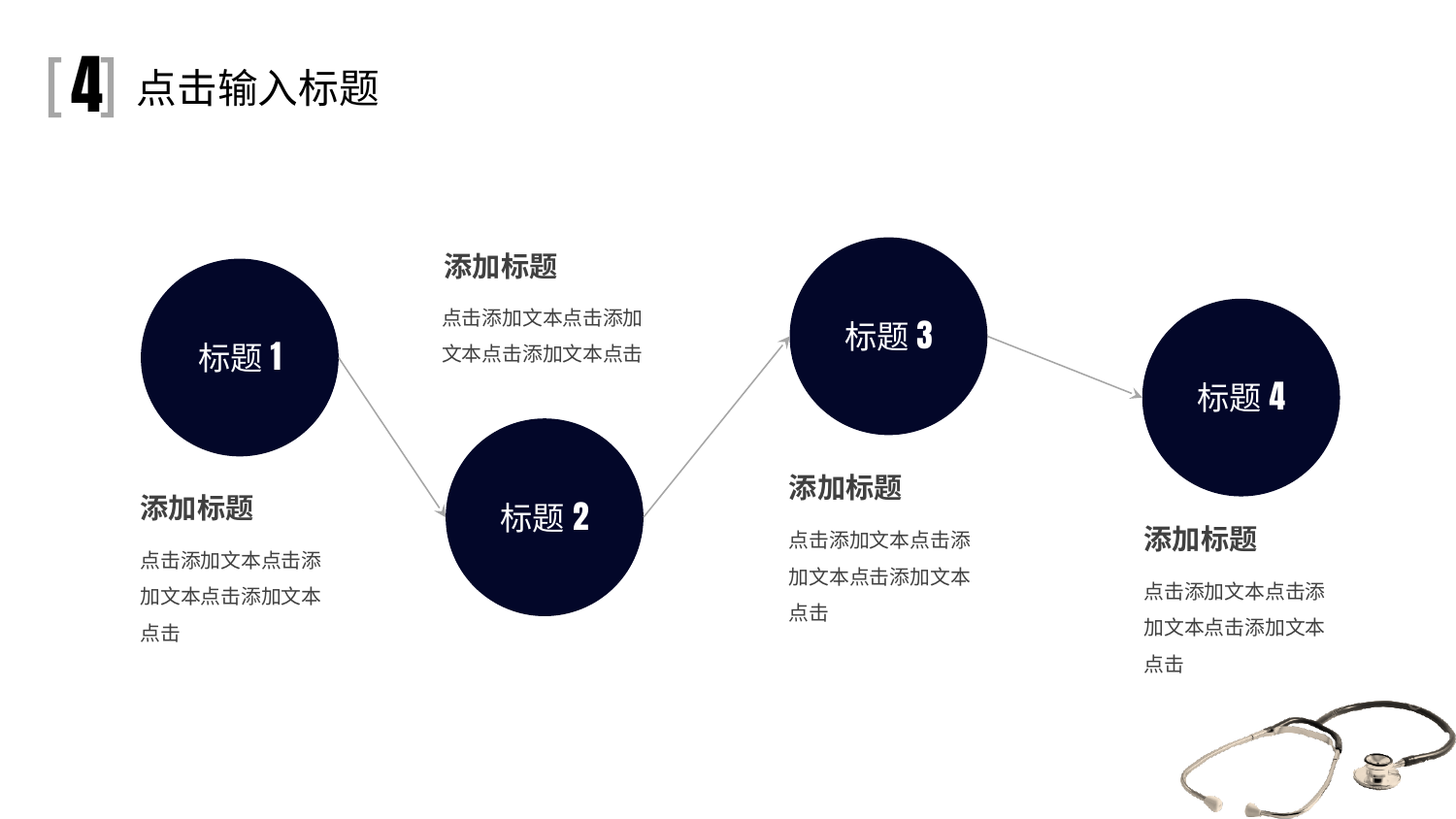

4
点击输入标题
添加标题
标题3
标题1
点击添加文本点击添加文本点击添加文本点击
标题4
标题2
添加标题
添加标题
添加标题
点击添加文本点击添加文本点击添加文本点击
点击添加文本点击添加文本点击添加文本点击
点击添加文本点击添加文本点击添加文本点击